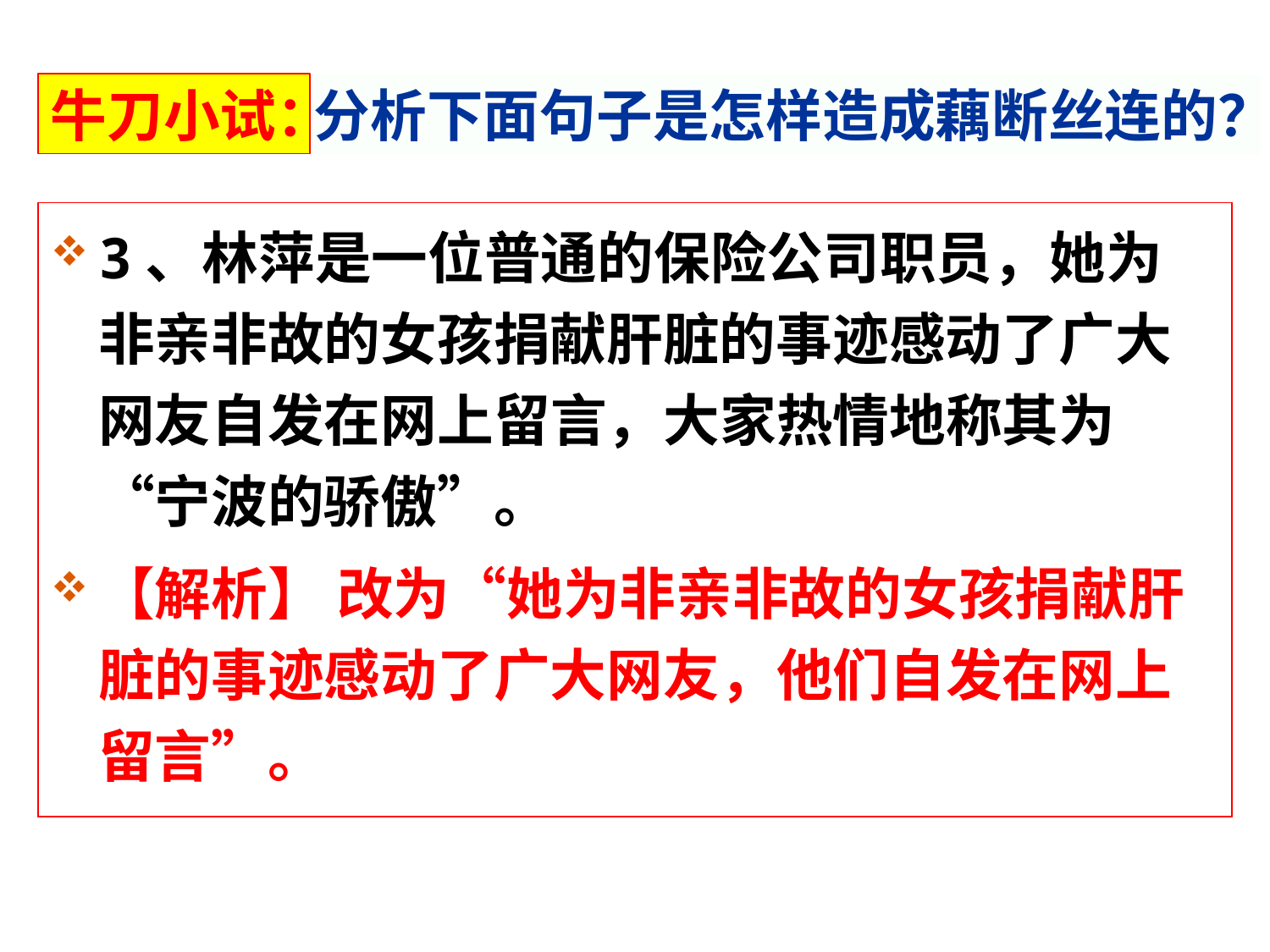

牛刀小试：
# 分析下面句子是怎样造成藕断丝连的？
3、林萍是一位普通的保险公司职员，她为非亲非故的女孩捐献肝脏的事迹感动了广大网友自发在网上留言，大家热情地称其为“宁波的骄傲”。
【解析】 改为“她为非亲非故的女孩捐献肝脏的事迹感动了广大网友，他们自发在网上留言”。